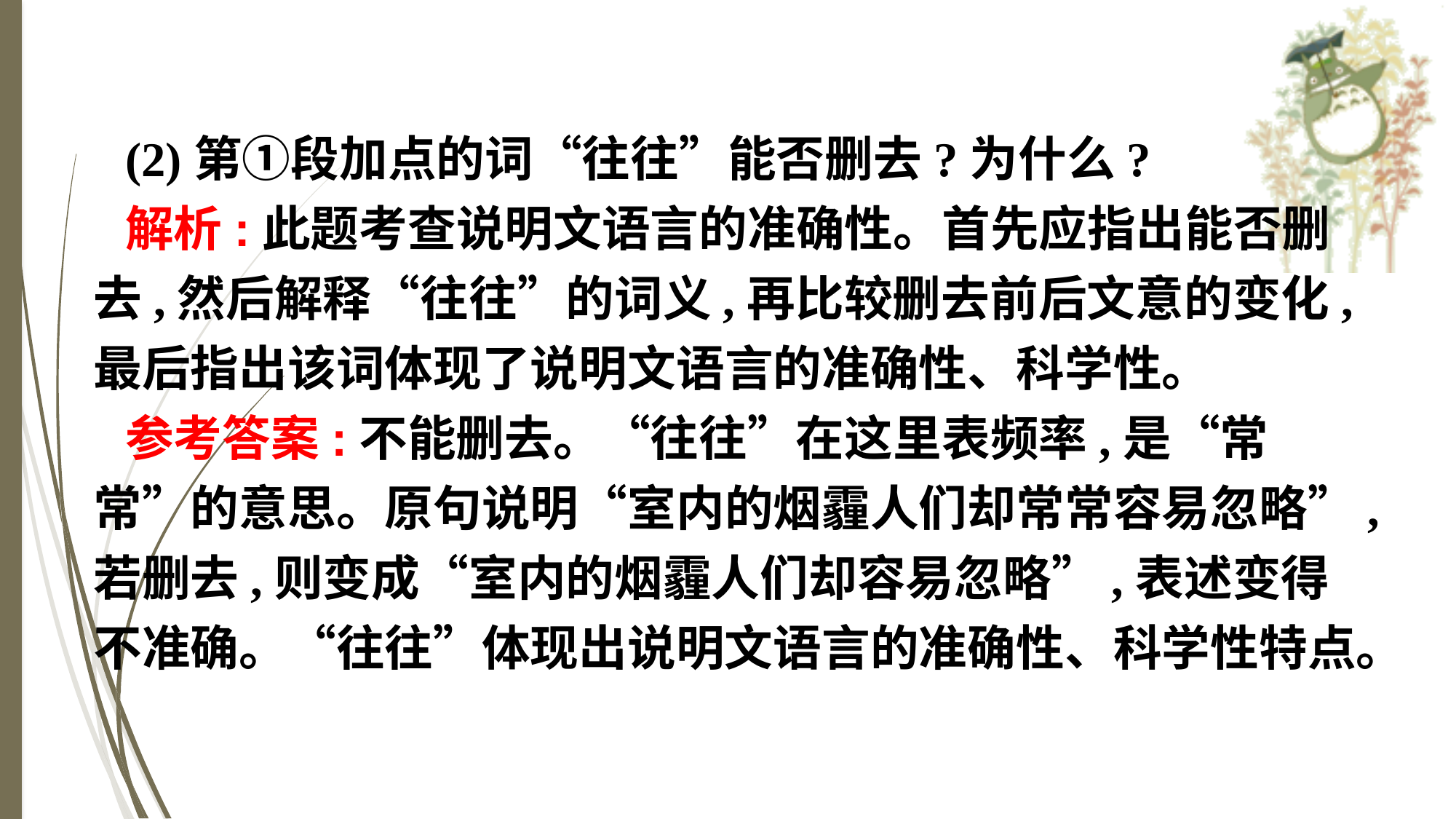

(2)第①段加点的词“往往”能否删去?为什么?
解析:此题考查说明文语言的准确性。首先应指出能否删去,然后解释“往往”的词义,再比较删去前后文意的变化,最后指出该词体现了说明文语言的准确性、科学性。
参考答案:不能删去。“往往”在这里表频率,是“常常”的意思。原句说明“室内的烟霾人们却常常容易忽略”,若删去,则变成“室内的烟霾人们却容易忽略”,表述变得不准确。“往往”体现出说明文语言的准确性、科学性特点。